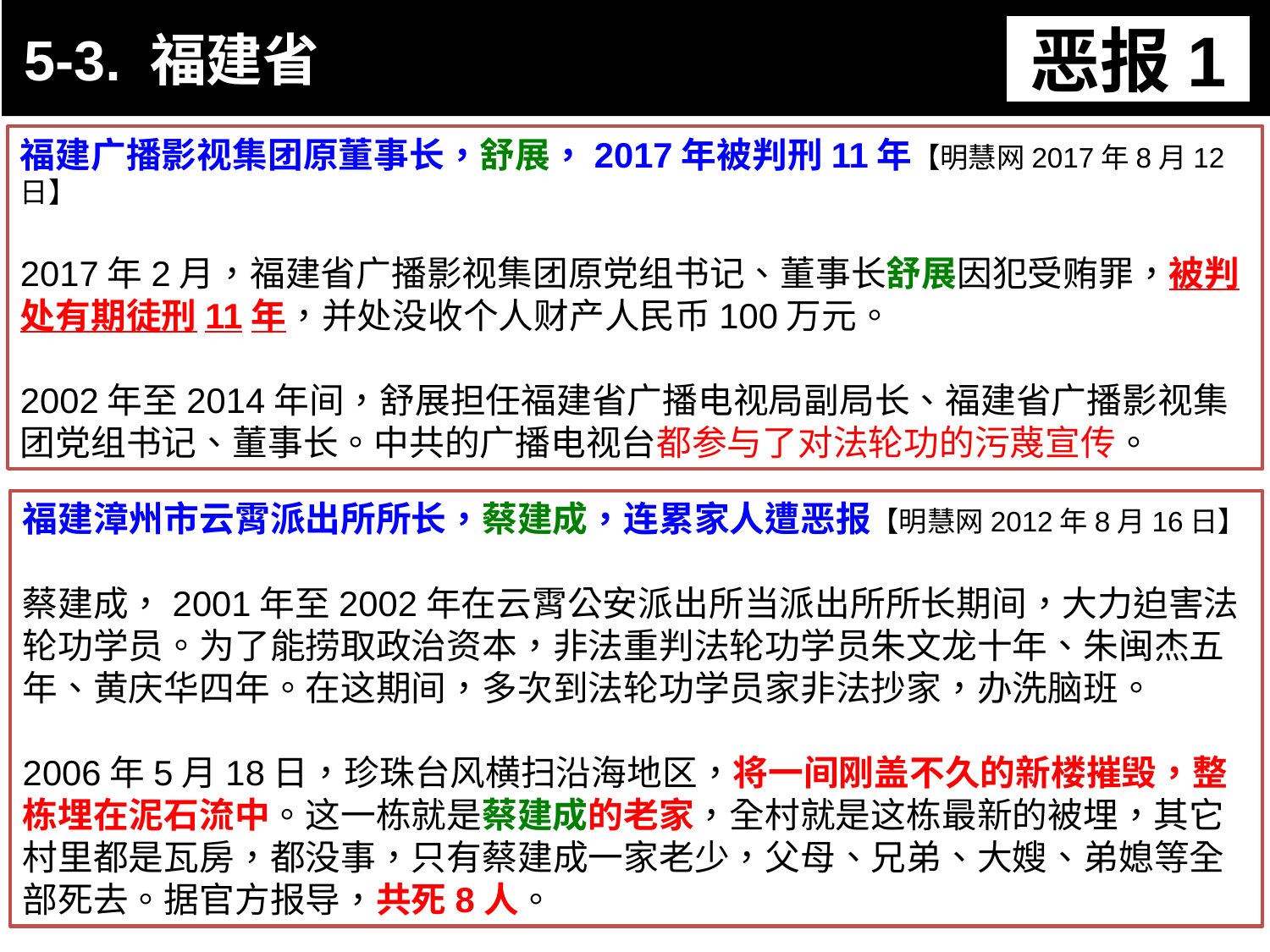

5-3. 福建省
恶报1

11-3. XX市官員惡報實例
福建广播影视集团原董事长，舒展，2017年被判刑11年【明慧网2017年8月12日】

2017年2月，福建省广播影视集团原党组书记、董事长舒展因犯受贿罪，被判处有期徒刑11年，并处没收个人财产人民币100万元。

2002年至2014年间，舒展担任福建省广播电视局副局长、福建省广播影视集团党组书记、董事长。中共的广播电视台都参与了对法轮功的污蔑宣传。
福建漳州市云霄派出所所长，蔡建成，连累家人遭恶报【明慧网2012年8月16日】

蔡建成，2001年至2002年在云霄公安派出所当派出所所长期间，大力迫害法轮功学员。为了能捞取政治资本，非法重判法轮功学员朱文龙十年、朱闽杰五年、黄庆华四年。在这期间，多次到法轮功学员家非法抄家，办洗脑班。

2006年5月18日，珍珠台风横扫沿海地区，将一间刚盖不久的新楼摧毁，整栋埋在泥石流中。这一栋就是蔡建成的老家，全村就是这栋最新的被埋，其它村里都是瓦房，都没事，只有蔡建成一家老少，父母、兄弟、大嫂、弟媳等全部死去。据官方报导，共死8人。